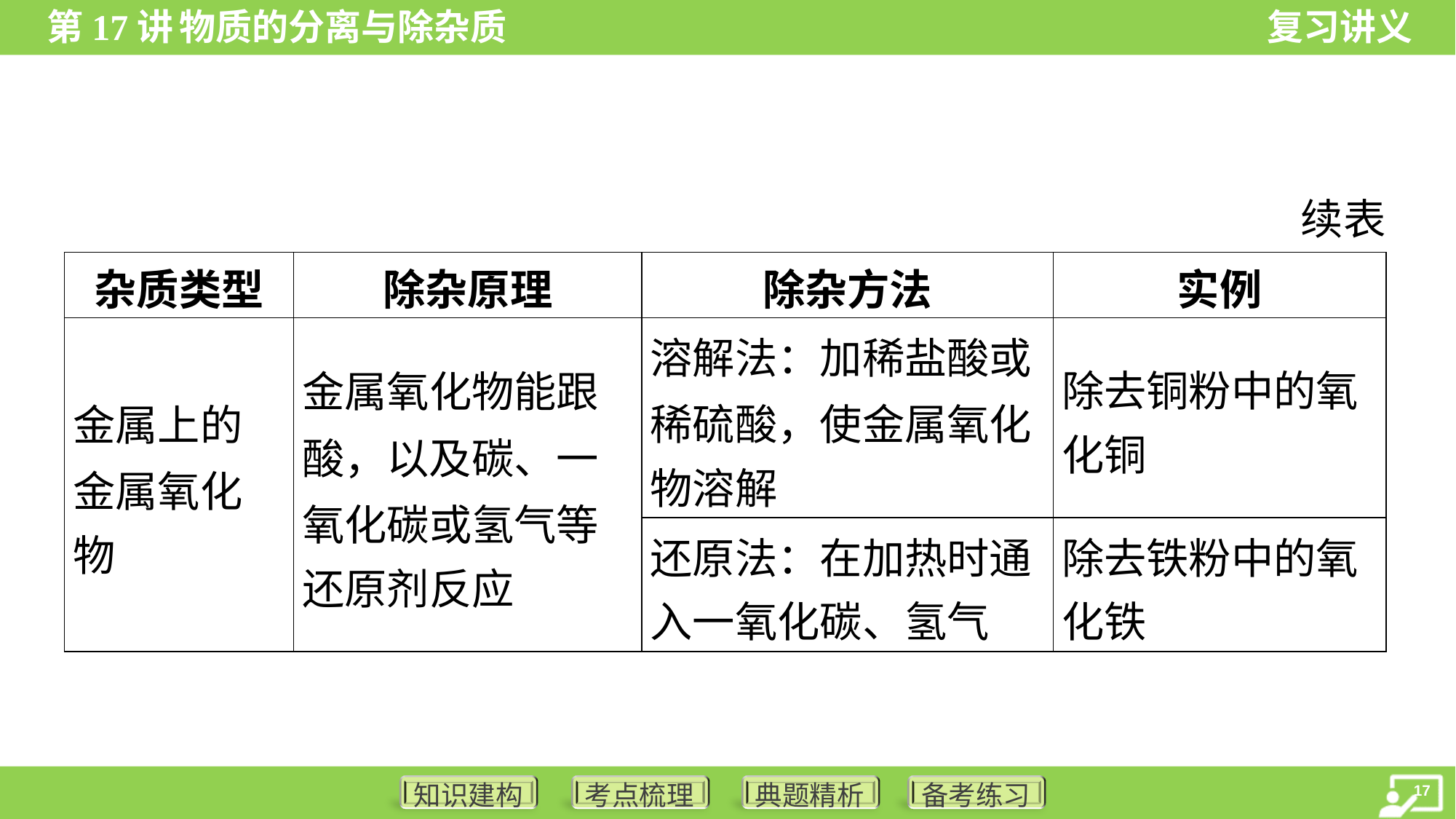

续表
| 杂质类型 | 除杂原理 | 除杂方法 | 实例 |
| --- | --- | --- | --- |
| 金属上的 金属氧化 物 | 金属氧化物能跟 酸，以及碳、一 氧化碳或氢气等 还原剂反应 | 溶解法：加稀盐酸或 稀硫酸，使金属氧化 物溶解 | 除去铜粉中的氧 化铜 |
|  |  | 还原法：在加热时通 入一氧化碳、氢气 | 除去铁粉中的氧 化铁 |